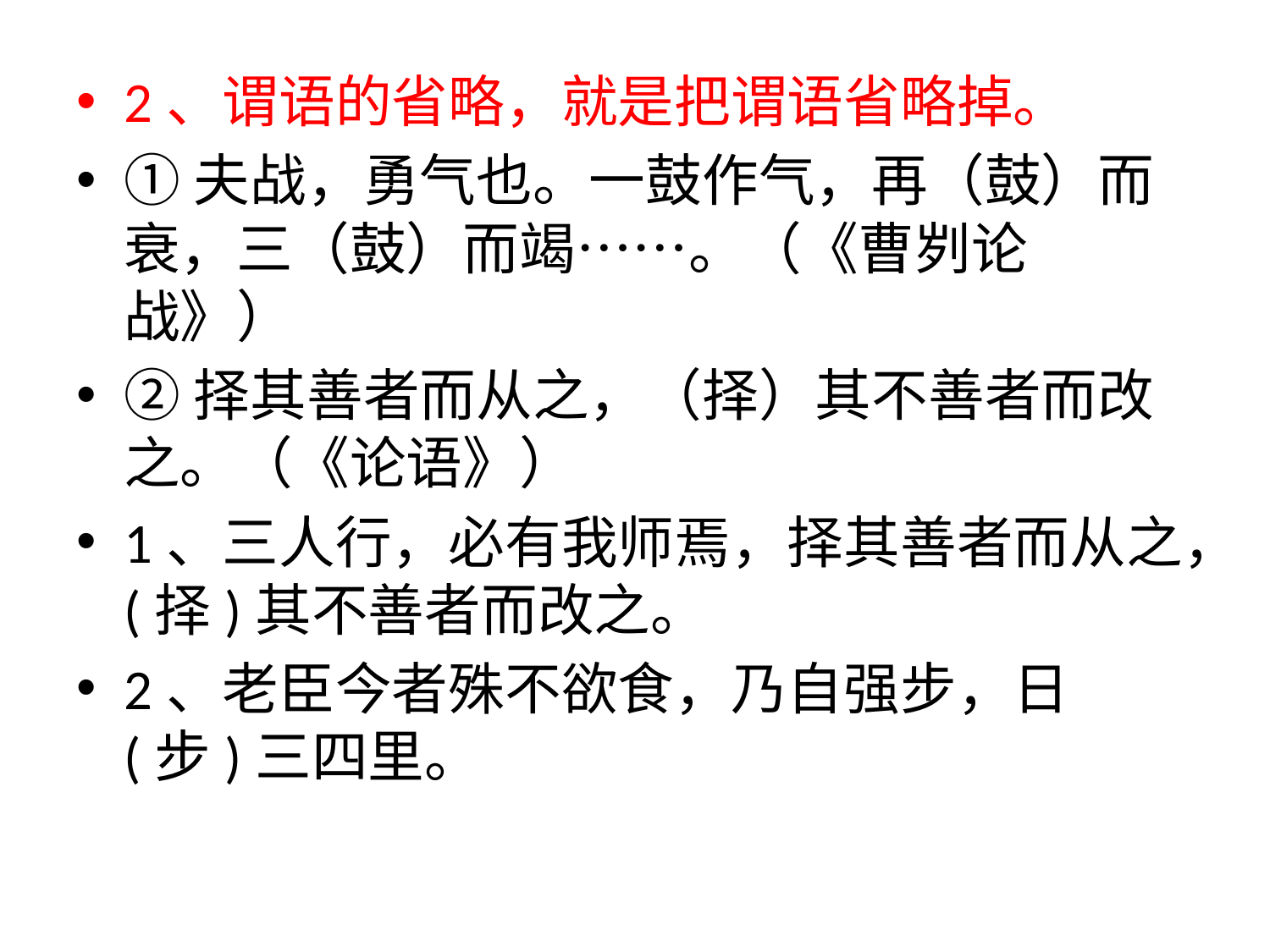

2、谓语的省略，就是把谓语省略掉。
①夫战，勇气也。一鼓作气，再（鼓）而衰，三（鼓）而竭……。（《曹刿论战》）
②择其善者而从之，（择）其不善者而改之。（《论语》）
1、三人行，必有我师焉，择其善者而从之，(择)其不善者而改之。
2、老臣今者殊不欲食，乃自强步，日(步)三四里。